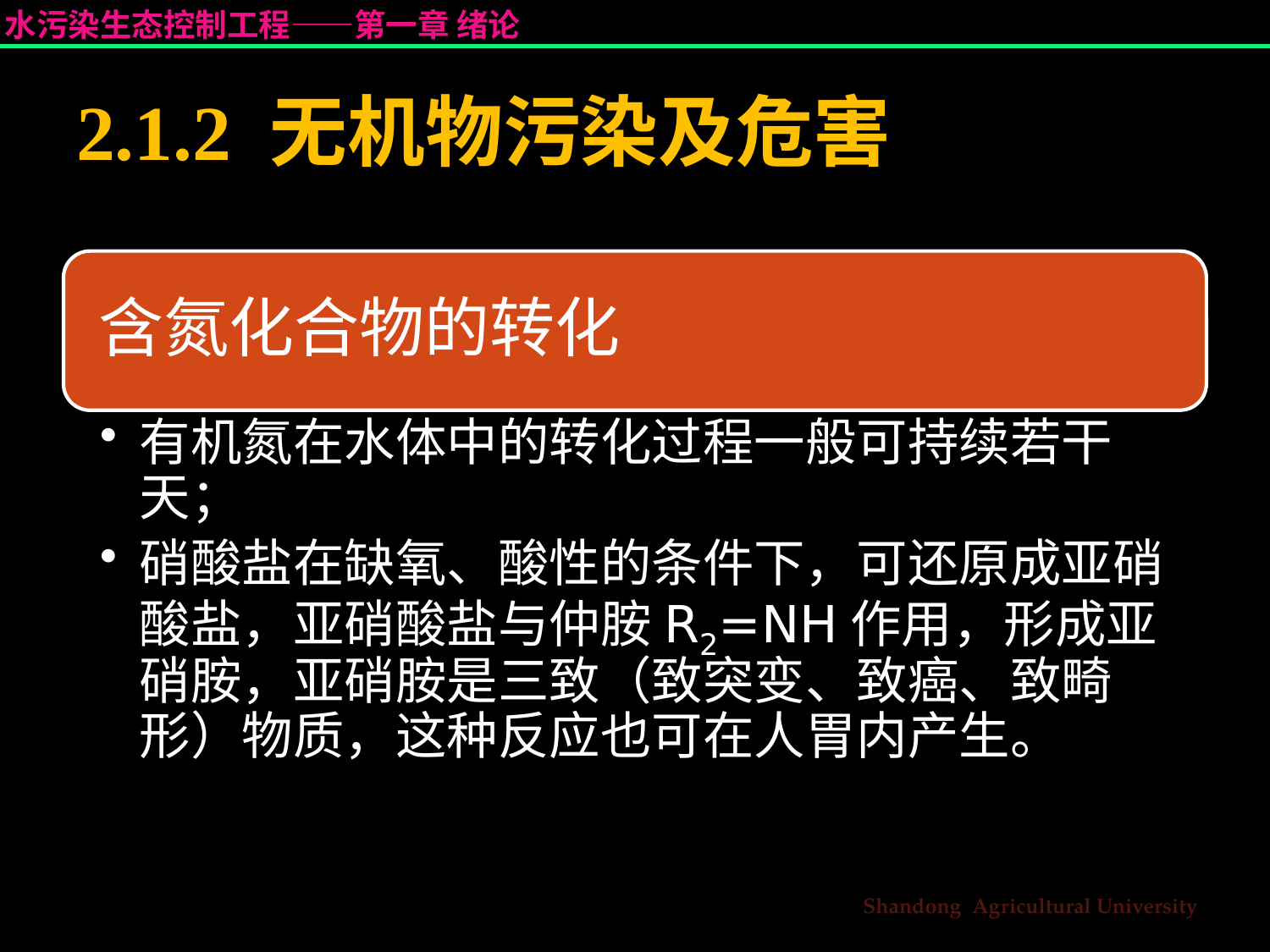

# 2.1.2 无机物污染及危害
含氮化合物的转化
有机氮在水体中的转化过程一般可持续若干天；
硝酸盐在缺氧、酸性的条件下，可还原成亚硝酸盐，亚硝酸盐与仲胺R2=NH作用，形成亚硝胺，亚硝胺是三致（致突变、致癌、致畸形）物质，这种反应也可在人胃内产生。